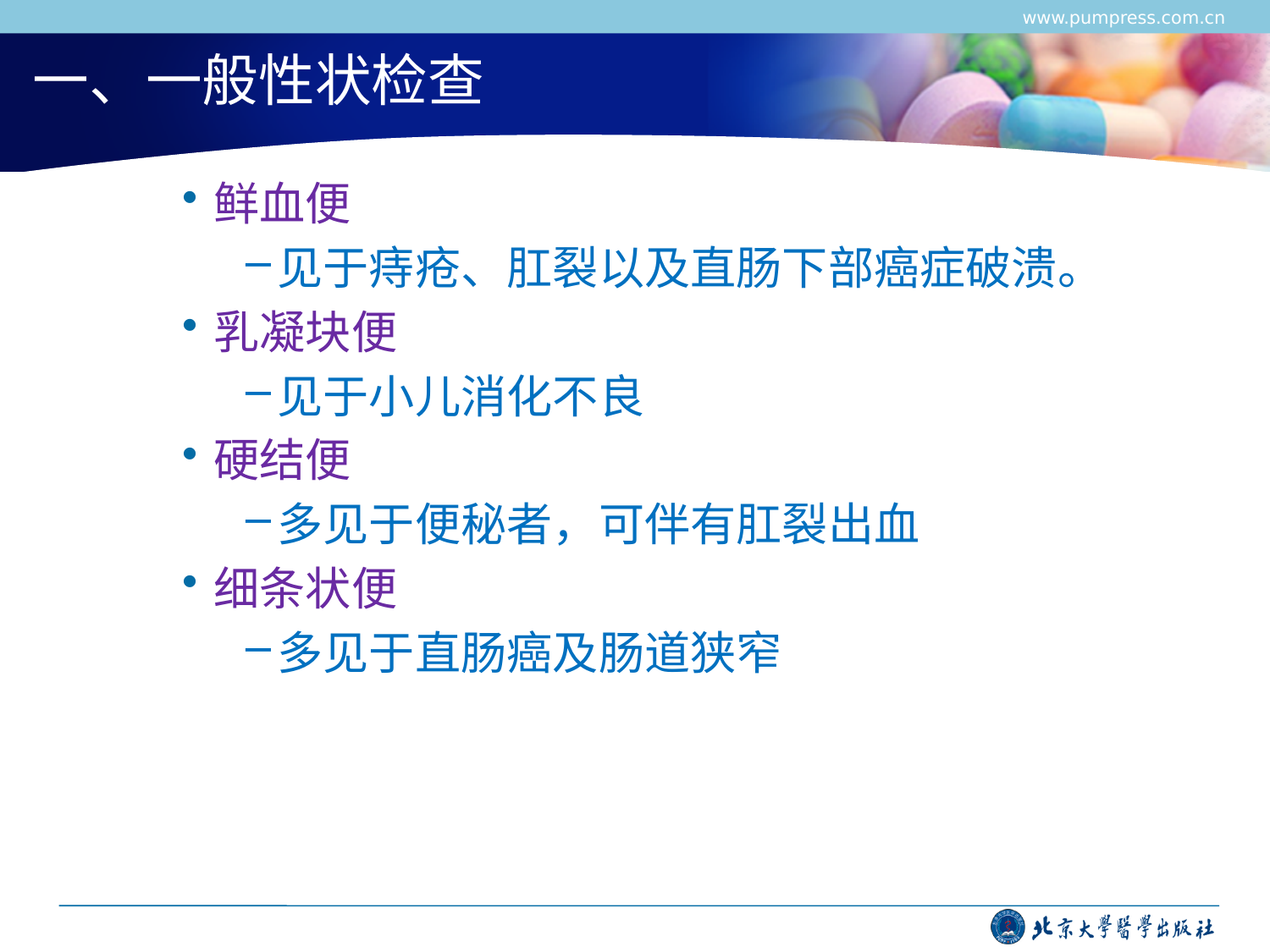

www.pumpress.com.cn
# 一、一般性状检查
鲜血便
见于痔疮、肛裂以及直肠下部癌症破溃。
乳凝块便
见于小儿消化不良
硬结便
多见于便秘者，可伴有肛裂出血
细条状便
多见于直肠癌及肠道狭窄